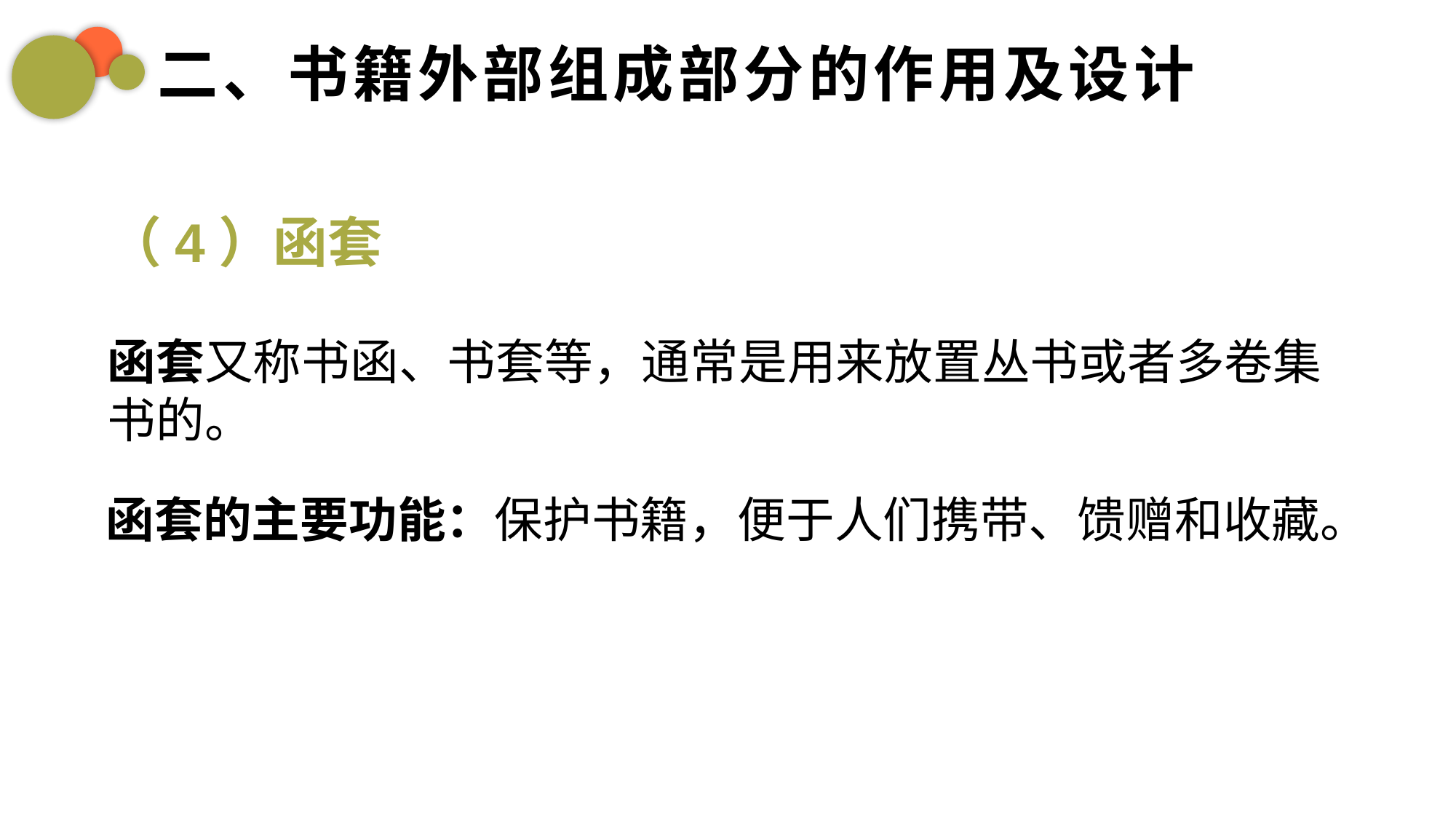

二、书籍外部组成部分的作用及设计
（4）函套
函套又称书函、书套等，通常是用来放置丛书或者多卷集书的。
函套的主要功能：保护书籍，便于人们携带、馈赠和收藏。